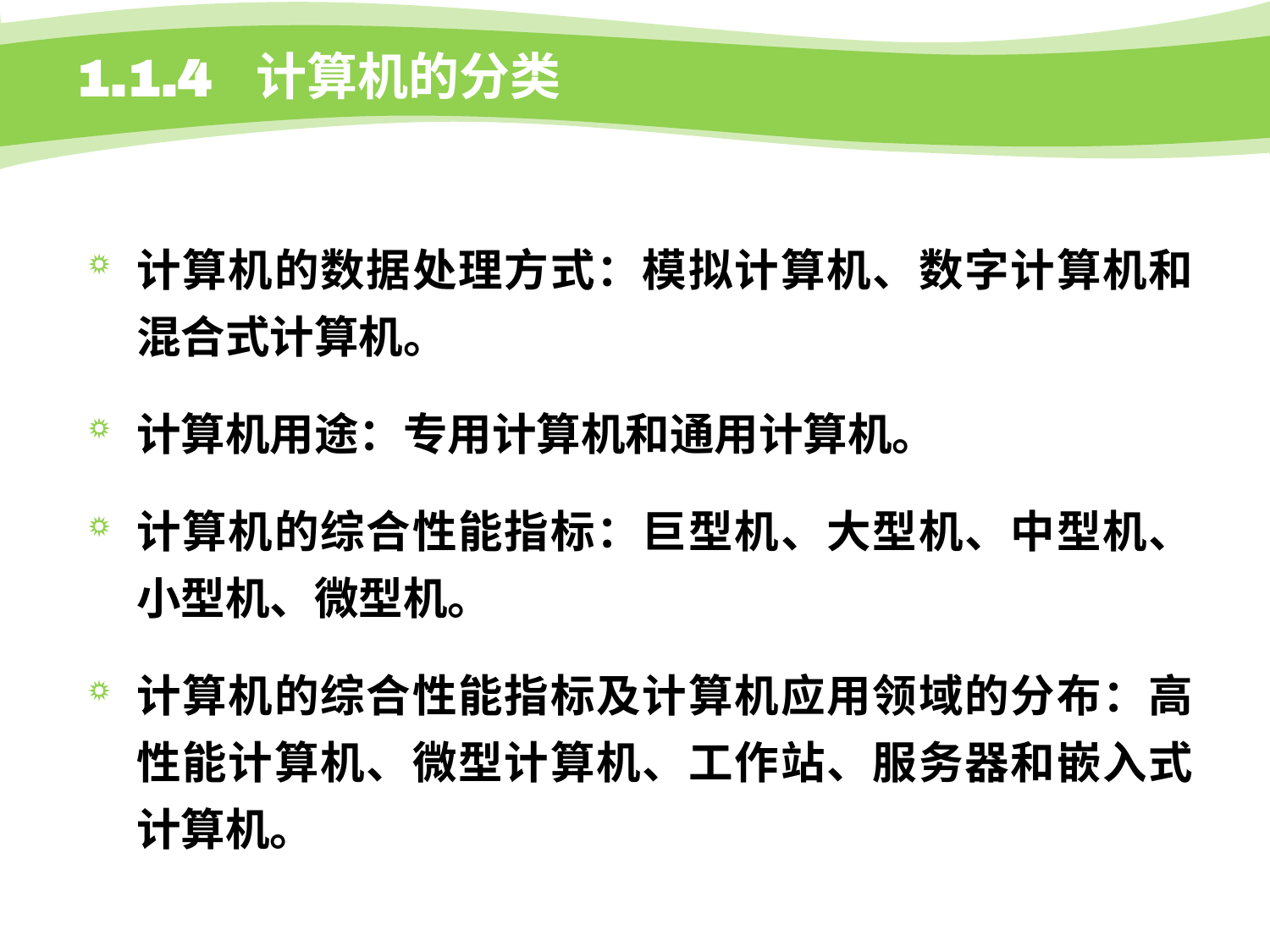

# 1.1.4  计算机的分类
计算机的数据处理方式：模拟计算机、数字计算机和混合式计算机。
计算机用途：专用计算机和通用计算机。
计算机的综合性能指标：巨型机、大型机、中型机、小型机、微型机。
计算机的综合性能指标及计算机应用领域的分布：高性能计算机、微型计算机、工作站、服务器和嵌入式计算机。